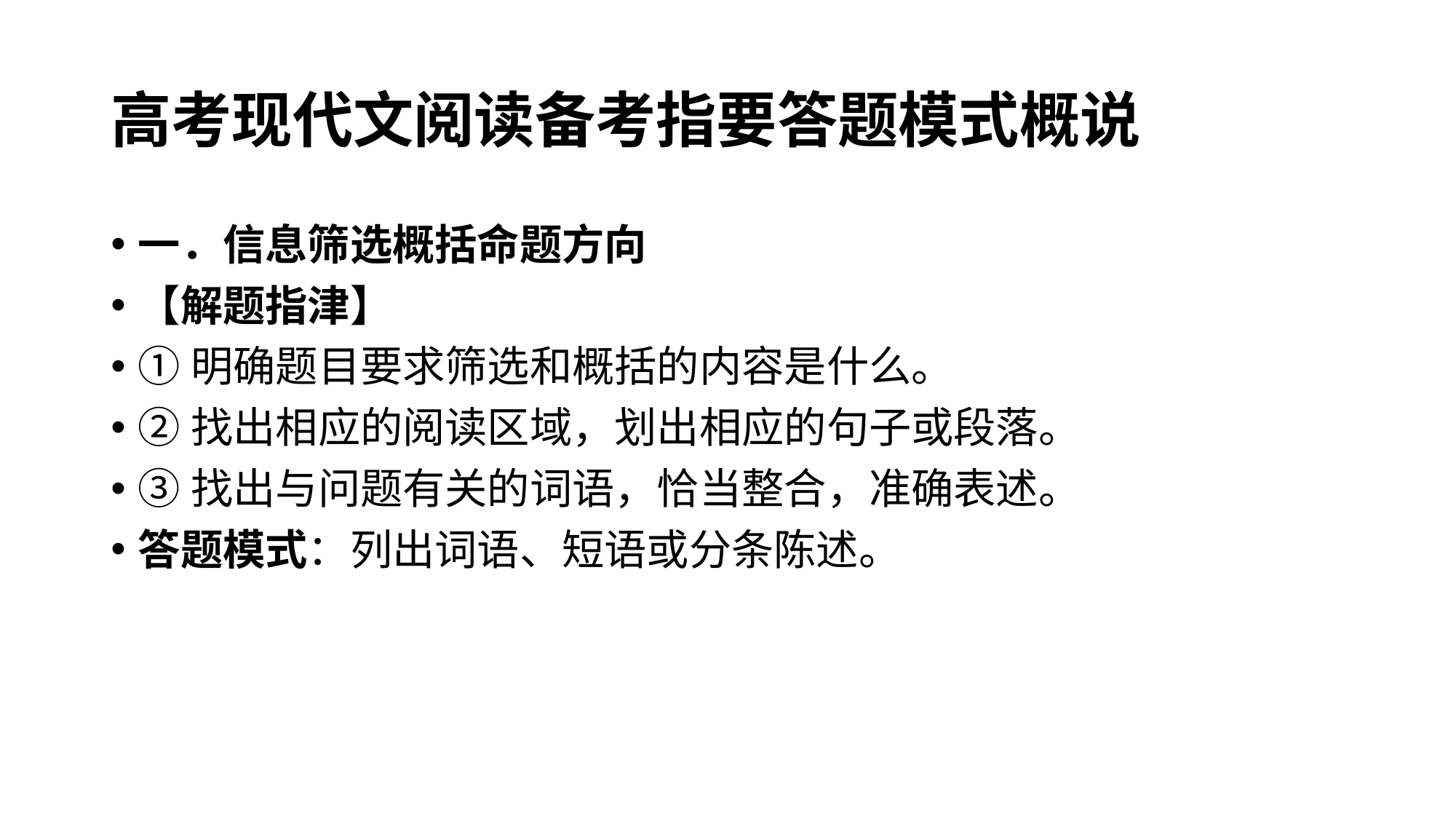

# 高考现代文阅读备考指要答题模式概说
一．信息筛选概括命题方向
【解题指津】
①明确题目要求筛选和概括的内容是什么。
②找出相应的阅读区域，划出相应的句子或段落。
③找出与问题有关的词语，恰当整合，准确表述。
答题模式：列出词语、短语或分条陈述。